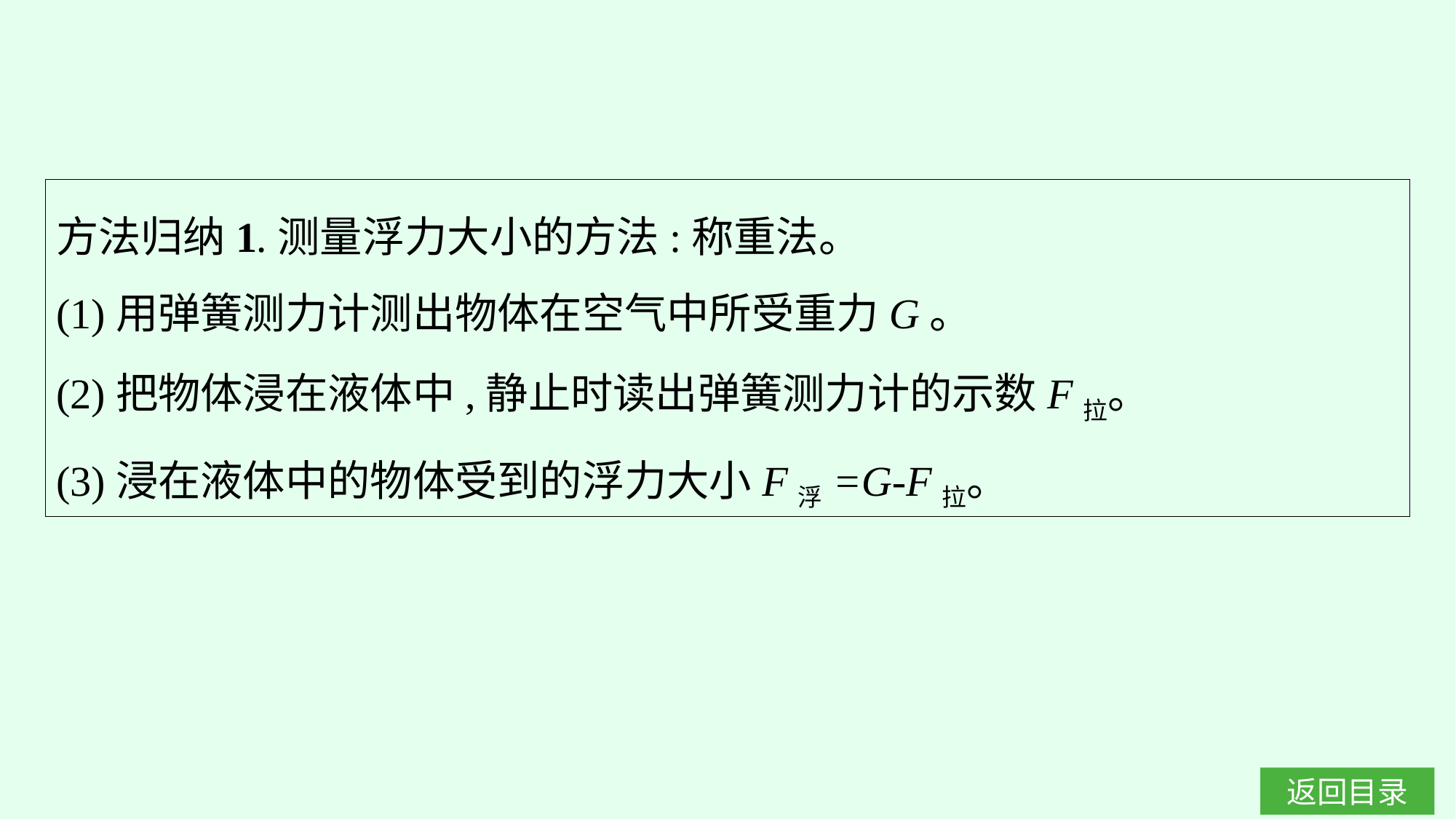

方法归纳1.测量浮力大小的方法:称重法。
(1)用弹簧测力计测出物体在空气中所受重力G。
(2)把物体浸在液体中,静止时读出弹簧测力计的示数F拉。
(3)浸在液体中的物体受到的浮力大小F浮=G-F拉。